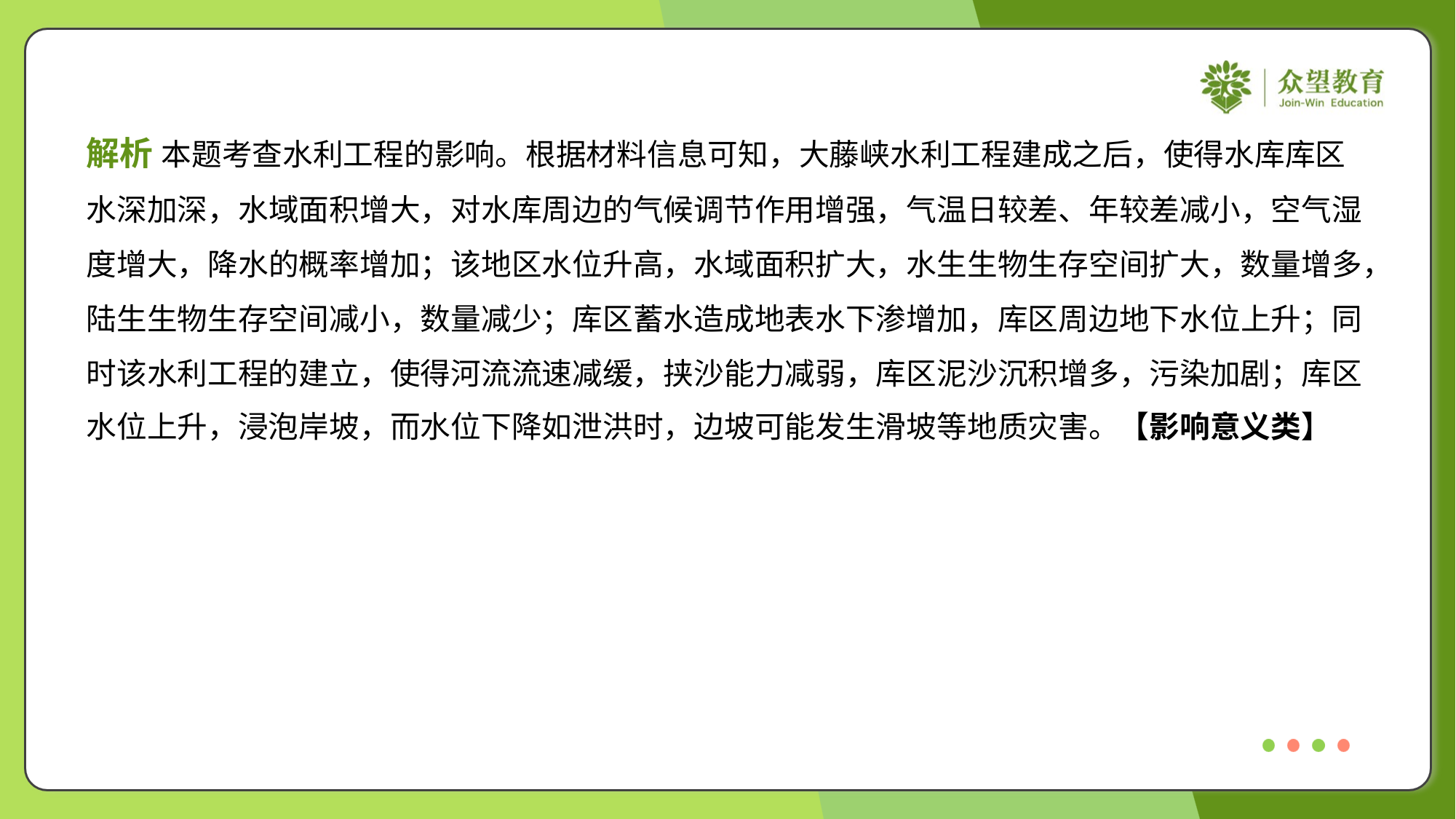

解析 本题考查水利工程的影响。根据材料信息可知，大藤峡水利工程建成之后，使得水库库区
水深加深，水域面积增大，对水库周边的气候调节作用增强，气温日较差、年较差减小，空气湿
度增大，降水的概率增加；该地区水位升高，水域面积扩大，水生生物生存空间扩大，数量增多，
陆生生物生存空间减小，数量减少；库区蓄水造成地表水下渗增加，库区周边地下水位上升；同
时该水利工程的建立，使得河流流速减缓，挟沙能力减弱，库区泥沙沉积增多，污染加剧；库区
水位上升，浸泡岸坡，而水位下降如泄洪时，边坡可能发生滑坡等地质灾害。【影响意义类】